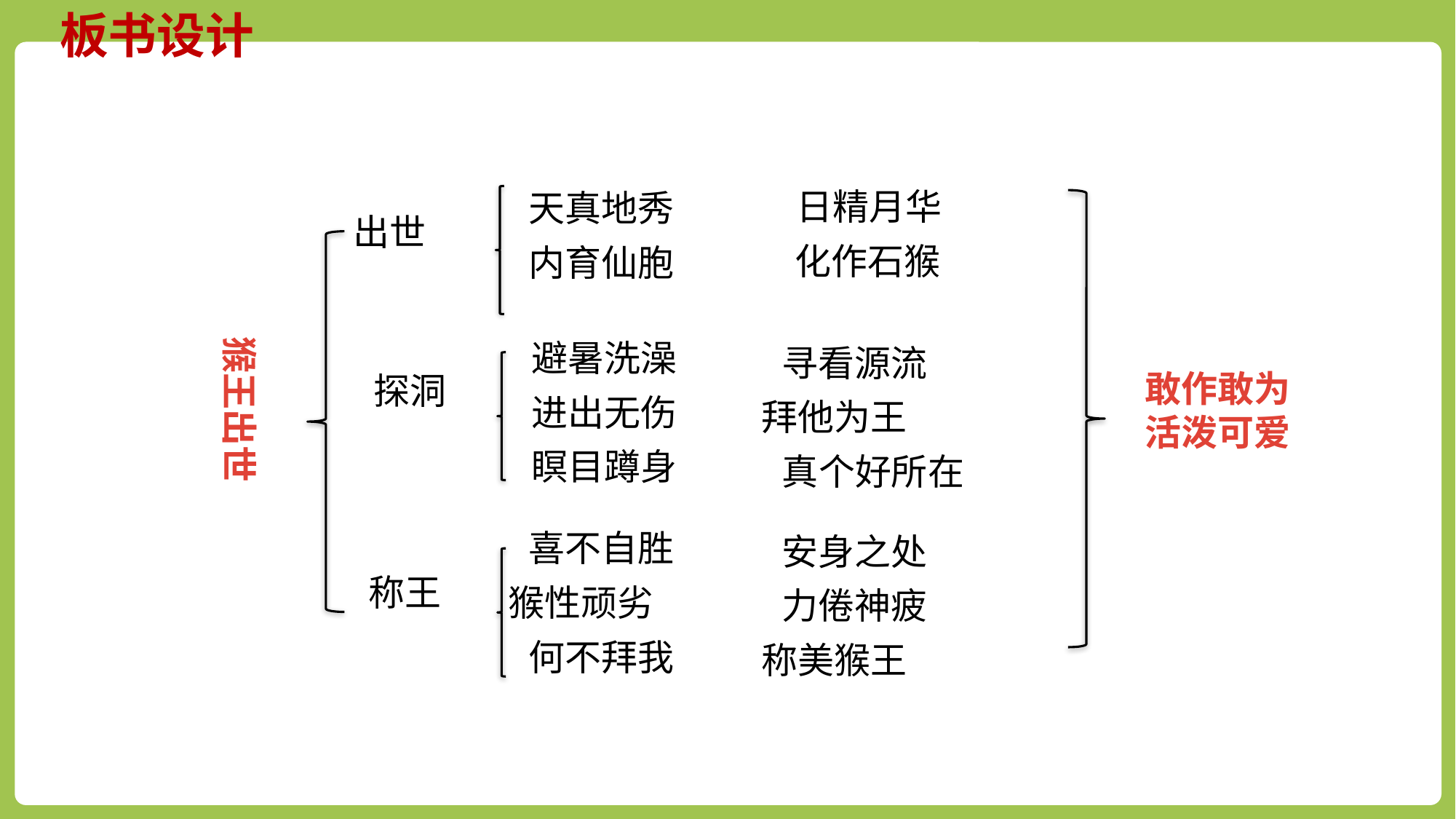

板书设计
日精月华
天真地秀

出世

化作石猴
内育仙胞
猴王出世
避暑洗澡
寻看源流

敢作敢为
活泼可爱
探洞
进出无伤
拜他为王
瞑目蹲身
真个好所在
喜不自胜
安身之处

称王
猴性顽劣
力倦神疲
何不拜我
称美猴王